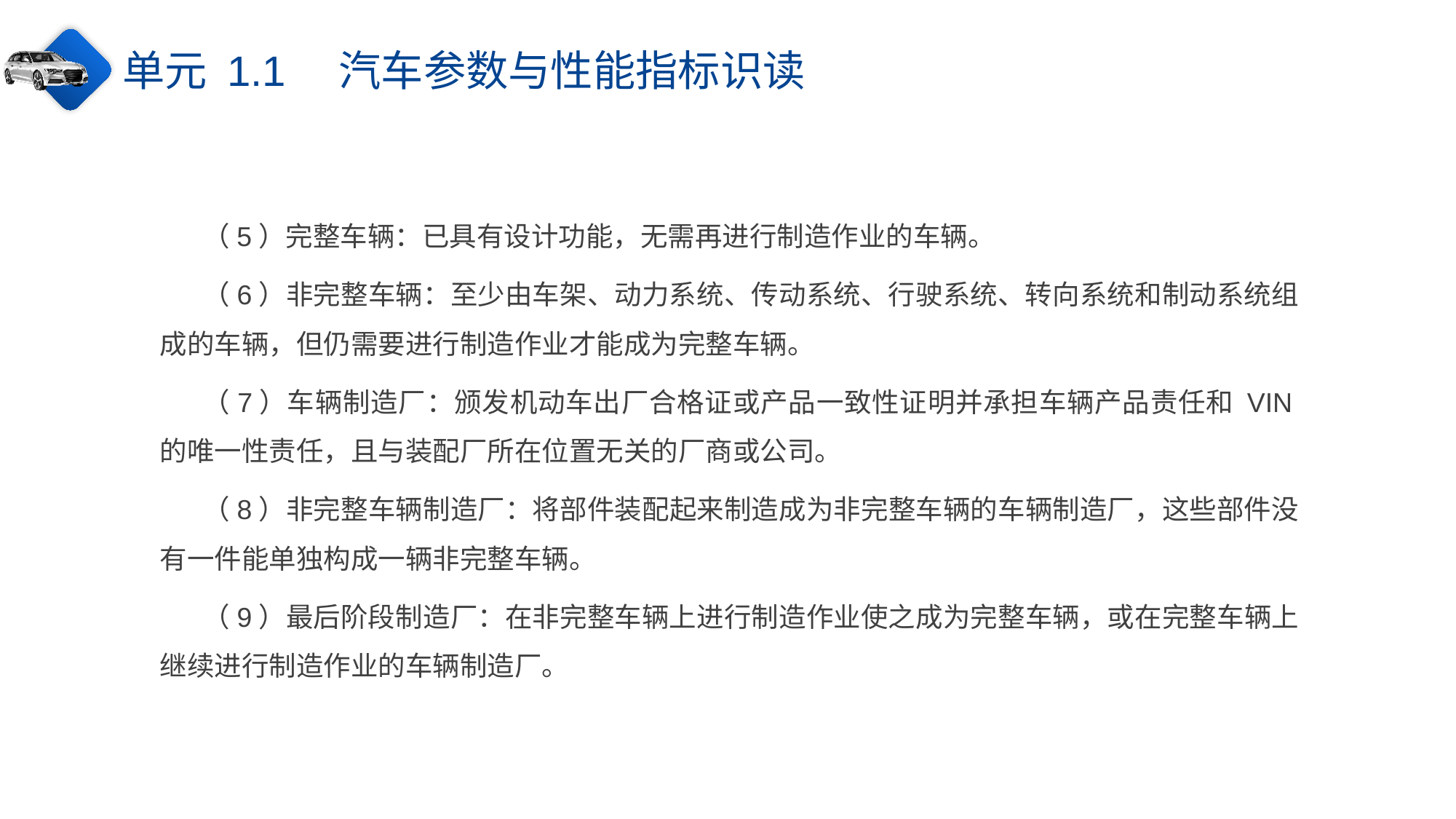

单元 1.1　汽车参数与性能指标识读
（5）完整车辆：已具有设计功能，无需再进行制造作业的车辆。
（6）非完整车辆：至少由车架、动力系统、传动系统、行驶系统、转向系统和制动系统组成的车辆，但仍需要进行制造作业才能成为完整车辆。
（7）车辆制造厂：颁发机动车出厂合格证或产品一致性证明并承担车辆产品责任和 VIN的唯一性责任，且与装配厂所在位置无关的厂商或公司。
（8）非完整车辆制造厂：将部件装配起来制造成为非完整车辆的车辆制造厂，这些部件没有一件能单独构成一辆非完整车辆。
（9）最后阶段制造厂：在非完整车辆上进行制造作业使之成为完整车辆，或在完整车辆上继续进行制造作业的车辆制造厂。